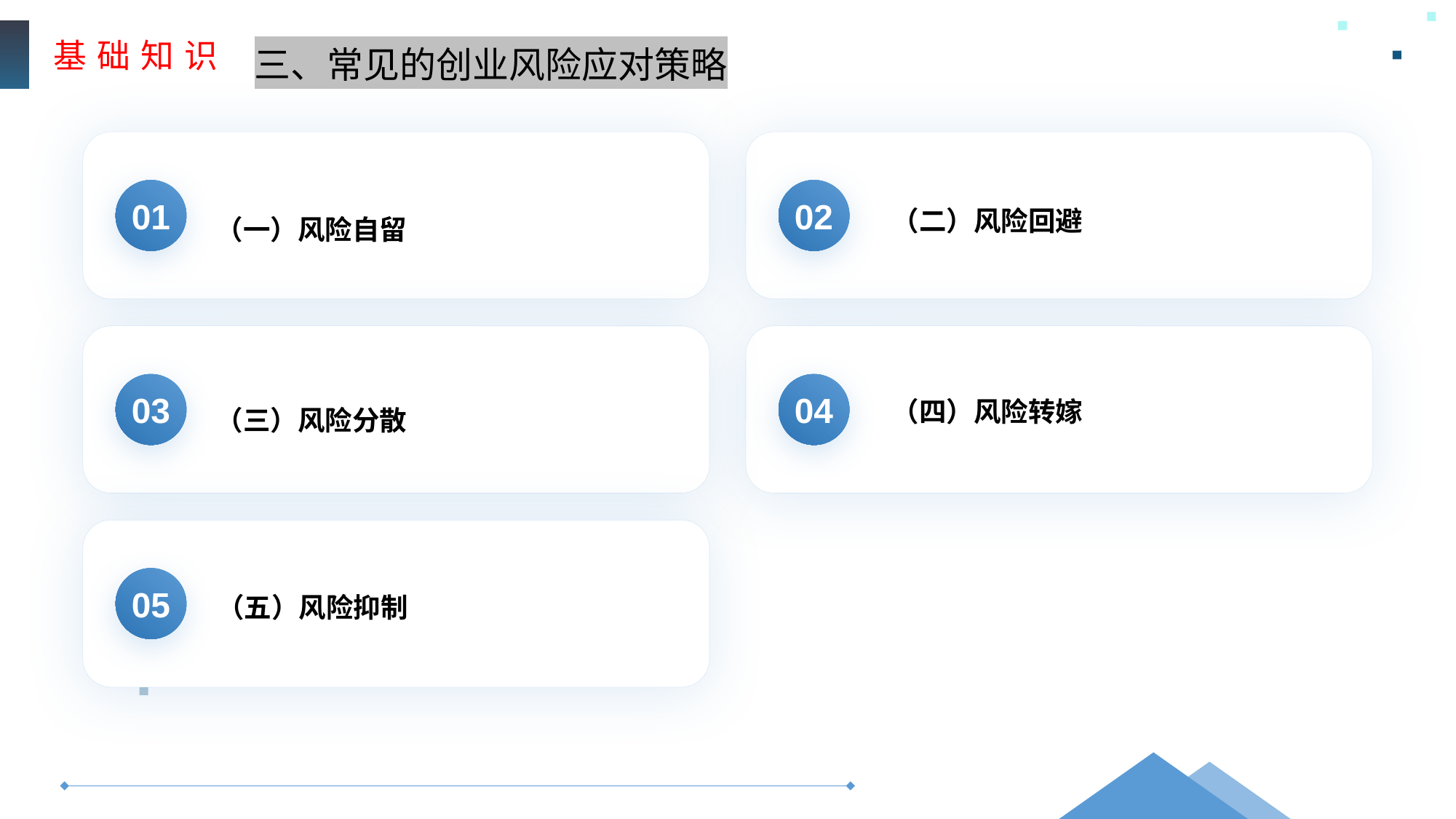

基 础 知 识

三、常见的创业风险应对策略

01
02
（二）风险回避
（一）风险自留

（四）风险转嫁
03
04
（三）风险分散

05
（五）风险抑制